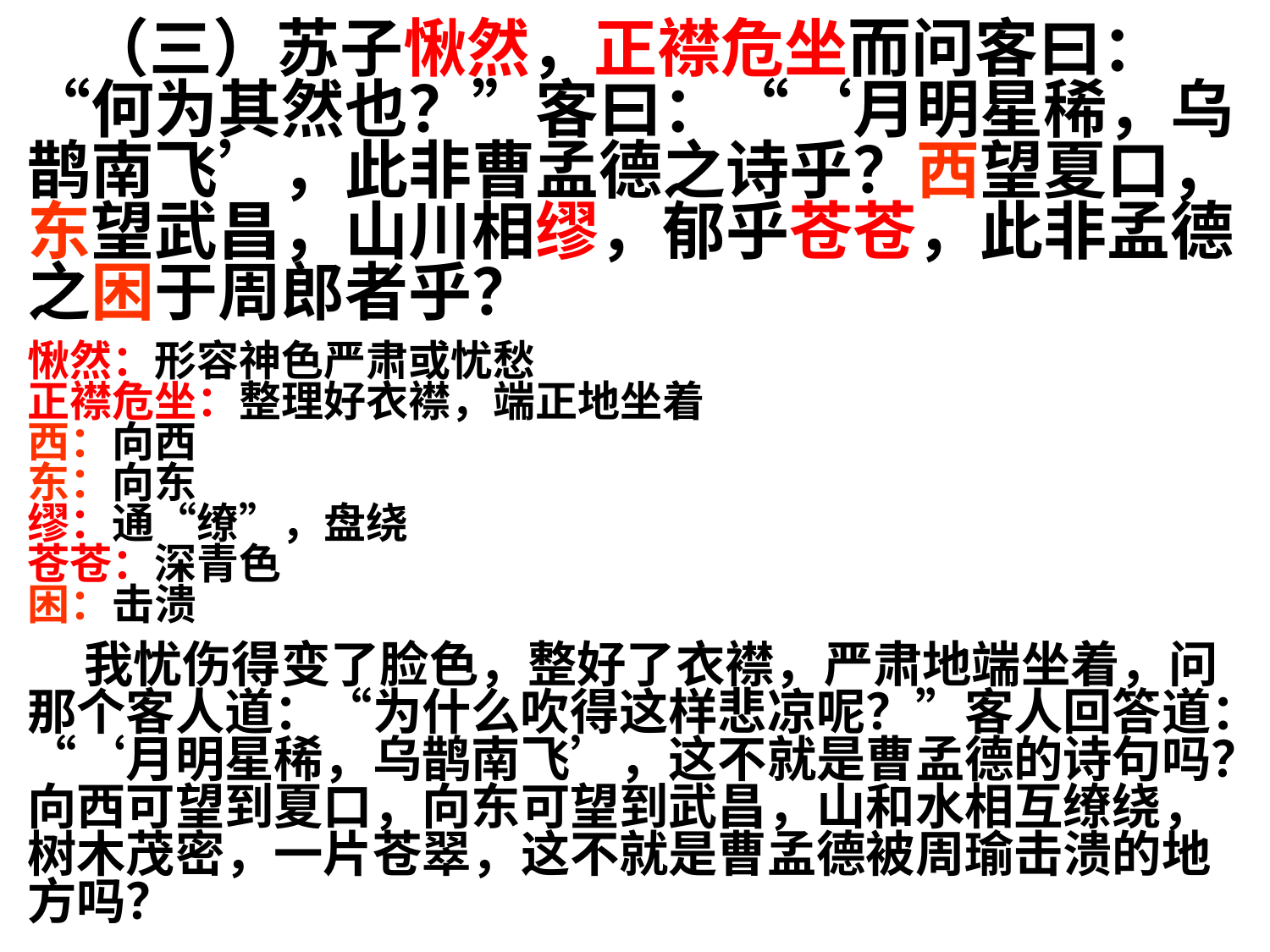

（三）苏子愀然，正襟危坐而问客曰：“何为其然也？”客曰：“‘月明星稀，乌鹊南飞’，此非曹孟德之诗乎？西望夏口，东望武昌，山川相缪，郁乎苍苍，此非孟德之困于周郎者乎？

愀然：形容神色严肃或忧愁
正襟危坐：整理好衣襟，端正地坐着
西：向西
东：向东
缪：通“缭”，盘绕
苍苍：深青色
困：击溃

    我忧伤得变了脸色，整好了衣襟，严肃地端坐着，问那个客人道：“为什么吹得这样悲凉呢？”客人回答道：“‘月明星稀，乌鹊南飞’，这不就是曹孟德的诗句吗？向西可望到夏口，向东可望到武昌，山和水相互缭绕，树木茂密，一片苍翠，这不就是曹孟德被周瑜击溃的地方吗？